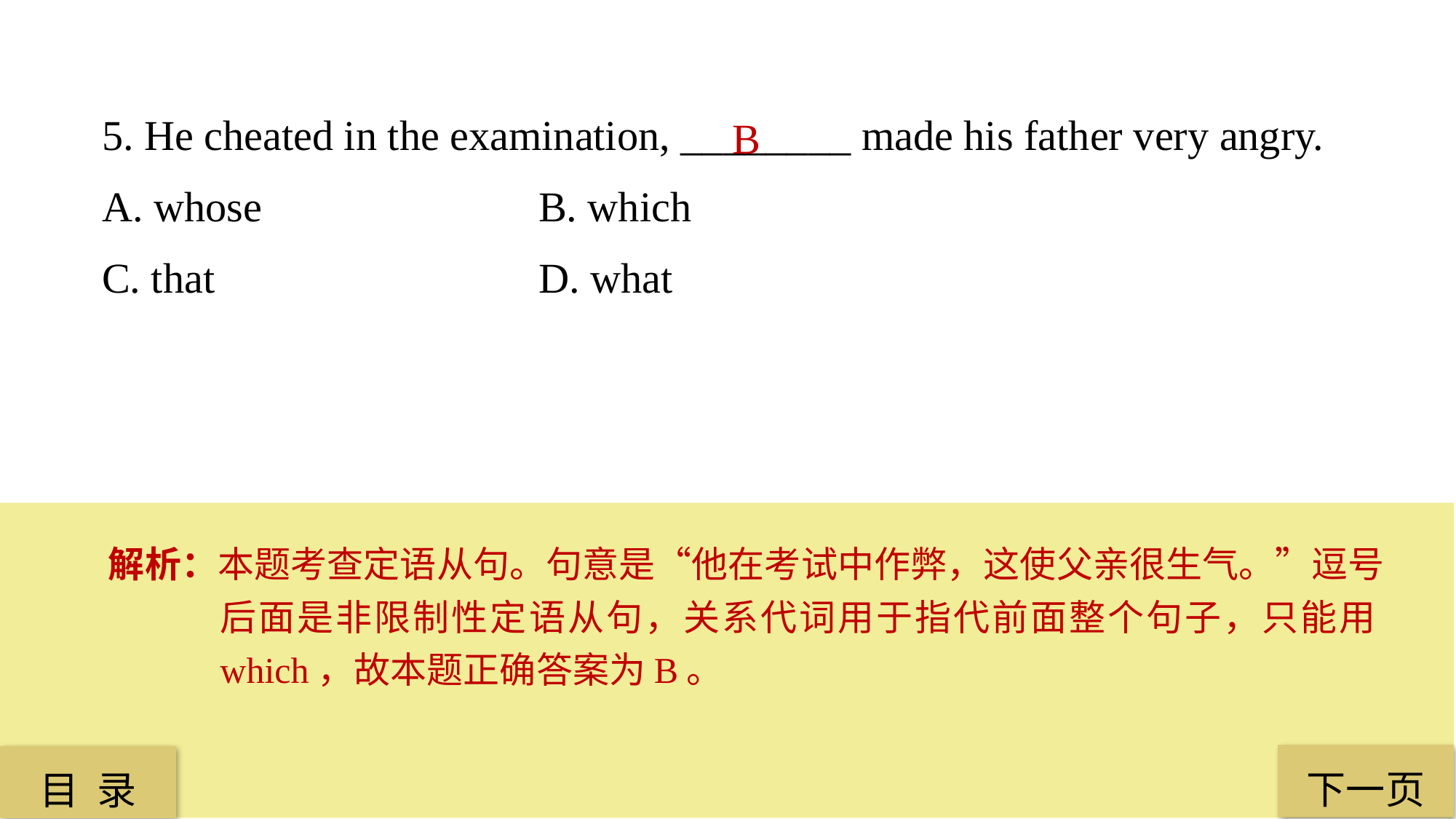

5. He cheated in the examination, ________ made his father very angry.
A. whose 			B. which
C. that 			D. what
B
解析：本题考查定语从句。句意是“他在考试中作弊，这使父亲很生气。”逗号后面是非限制性定语从句，关系代词用于指代前面整个句子，只能用which，故本题正确答案为B。